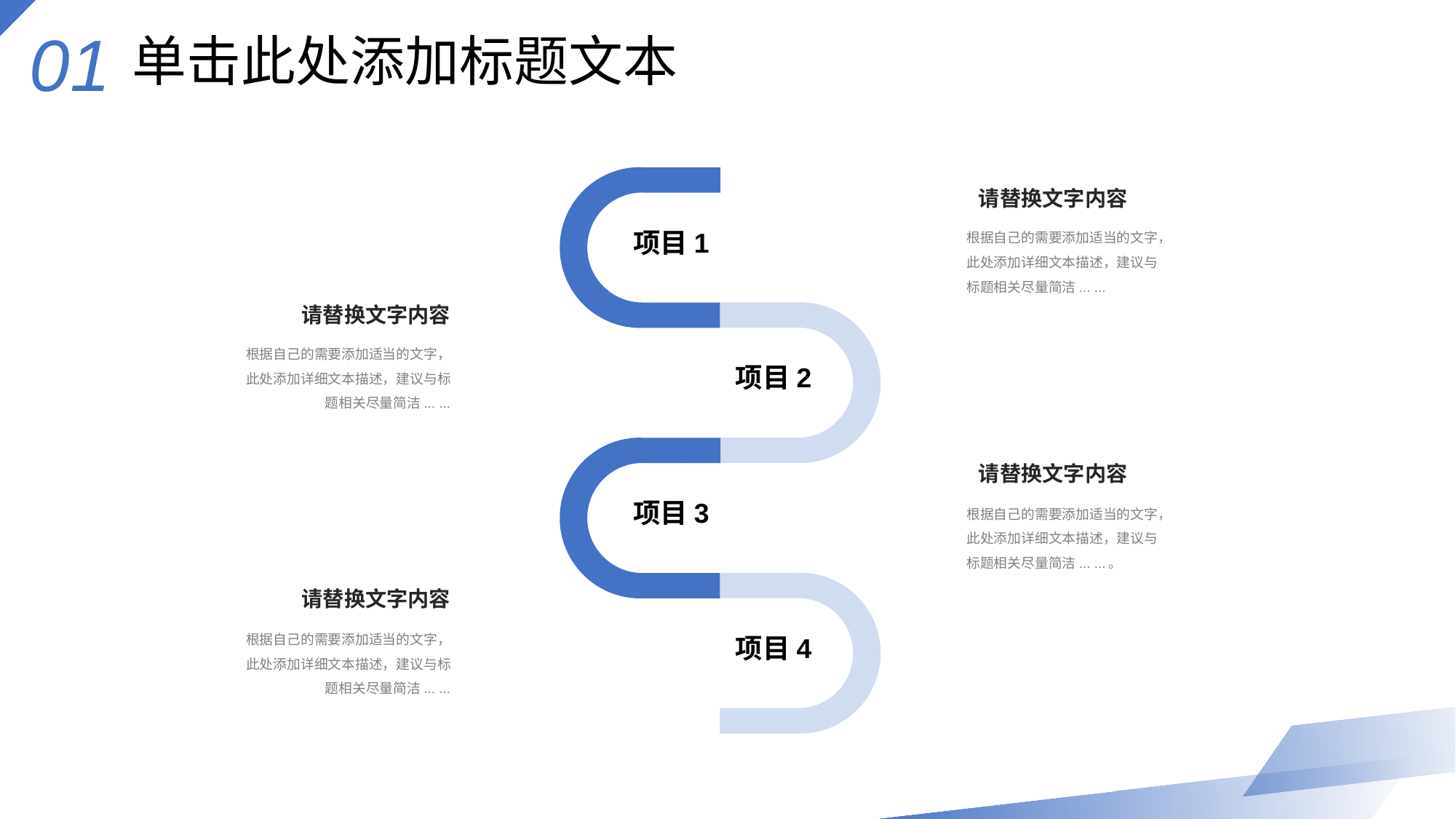

01
单击此处添加标题文本

请替换文字内容
根据自己的需要添加适当的文字，此处添加详细文本描述，建议与标题相关尽量简洁... ...
项目1
请替换文字内容

根据自己的需要添加适当的文字，此处添加详细文本描述，建议与标题相关尽量简洁... ...
项目2

请替换文字内容
项目3
根据自己的需要添加适当的文字，此处添加详细文本描述，建议与标题相关尽量简洁... ...。

请替换文字内容
根据自己的需要添加适当的文字，此处添加详细文本描述，建议与标题相关尽量简洁... ...
项目4